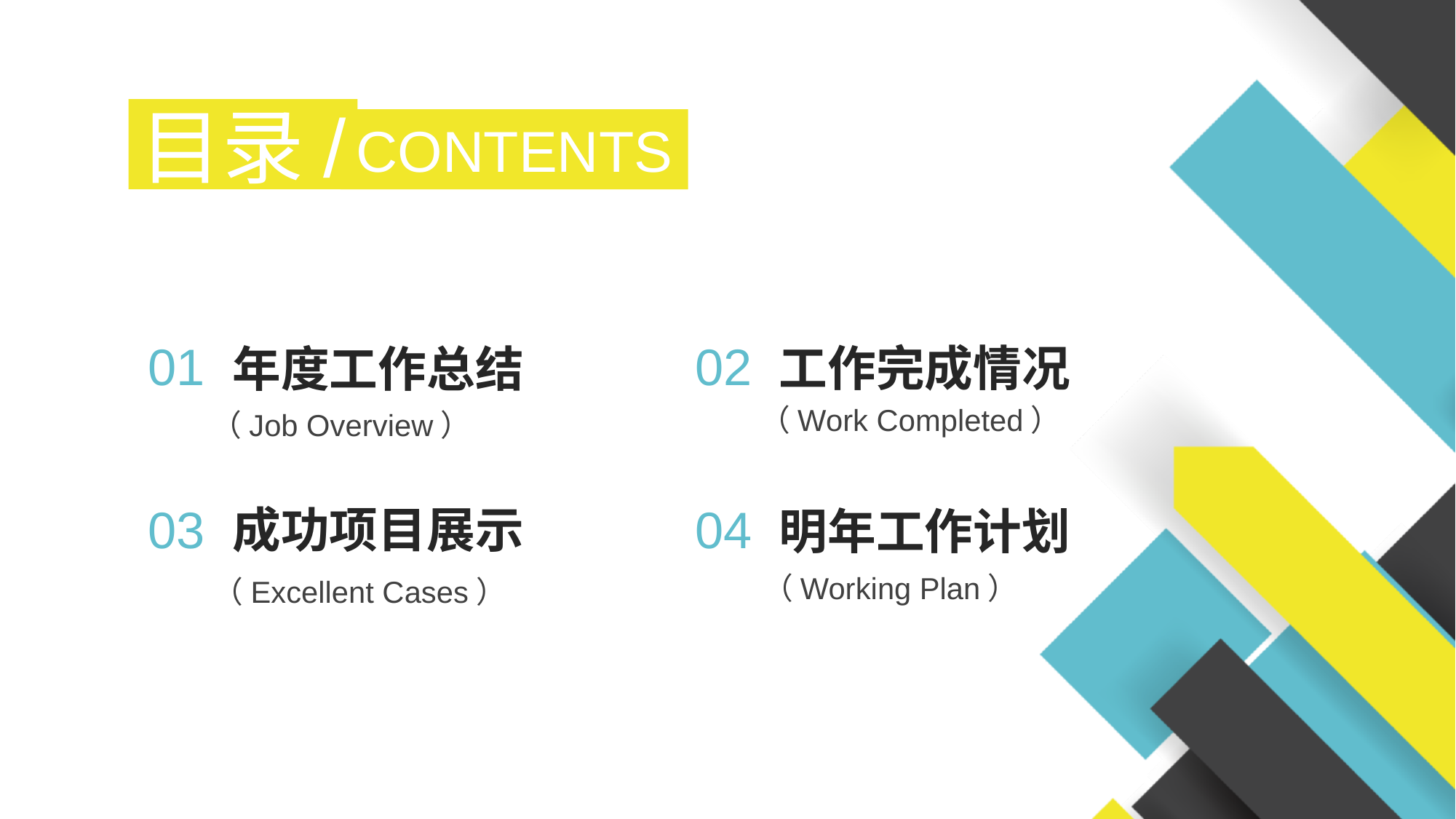

目录/
CONTENTS
02
工作完成情况
（Work Completed）
01
年度工作总结
（Job Overview）
04
明年工作计划
（Working Plan）
03
成功项目展示
（Excellent Cases）